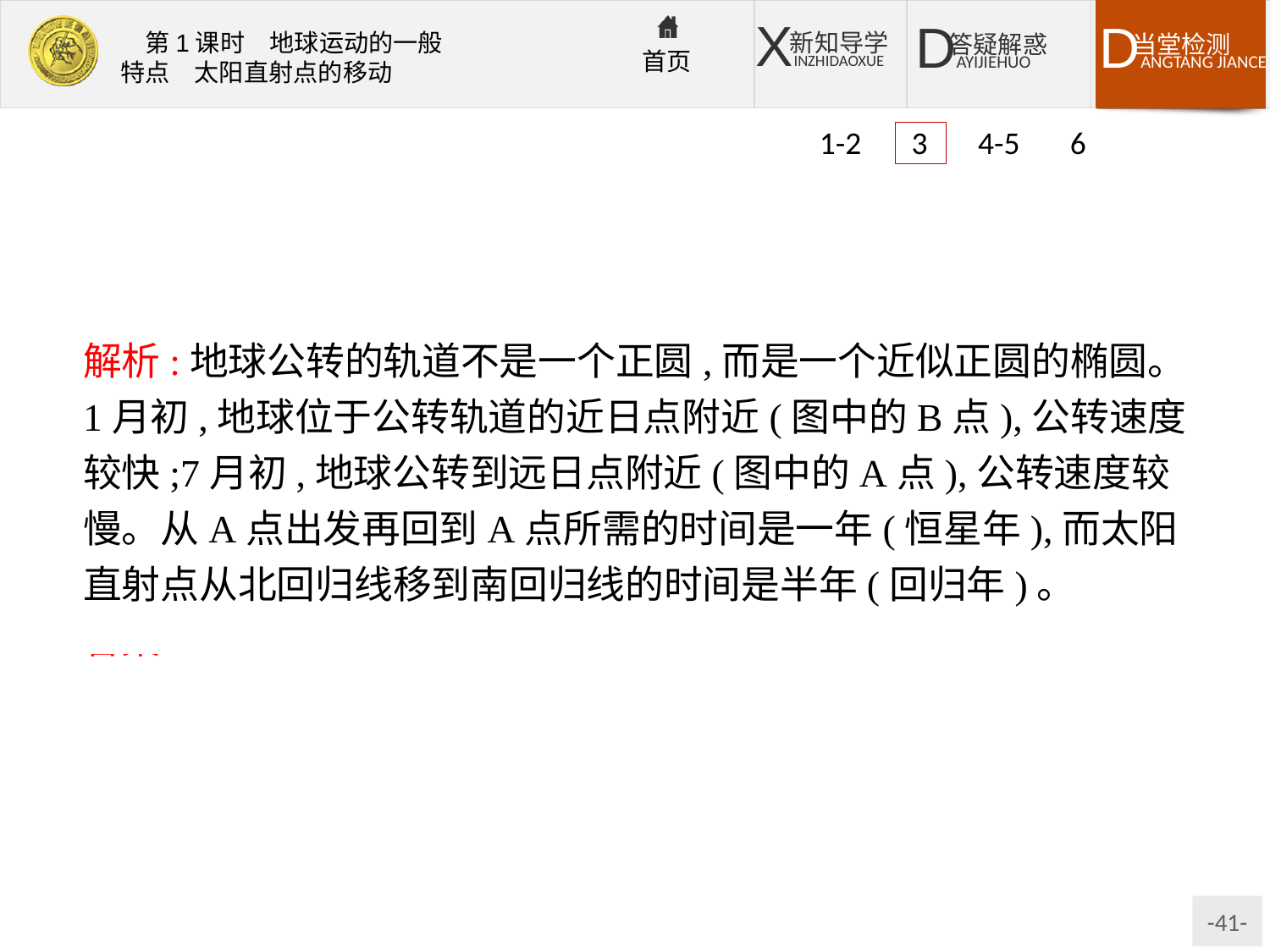

1-2       3       4-5       6

解析:地球公转的轨道不是一个正圆,而是一个近似正圆的椭圆。1月初,地球位于公转轨道的近日点附近(图中的B点),公转速度较快;7月初,地球公转到远日点附近(图中的A点),公转速度较慢。从A点出发再回到A点所需的时间是一年(恒星年),而太阳直射点从北回归线移到南回归线的时间是半年(回归年)。
答案:D